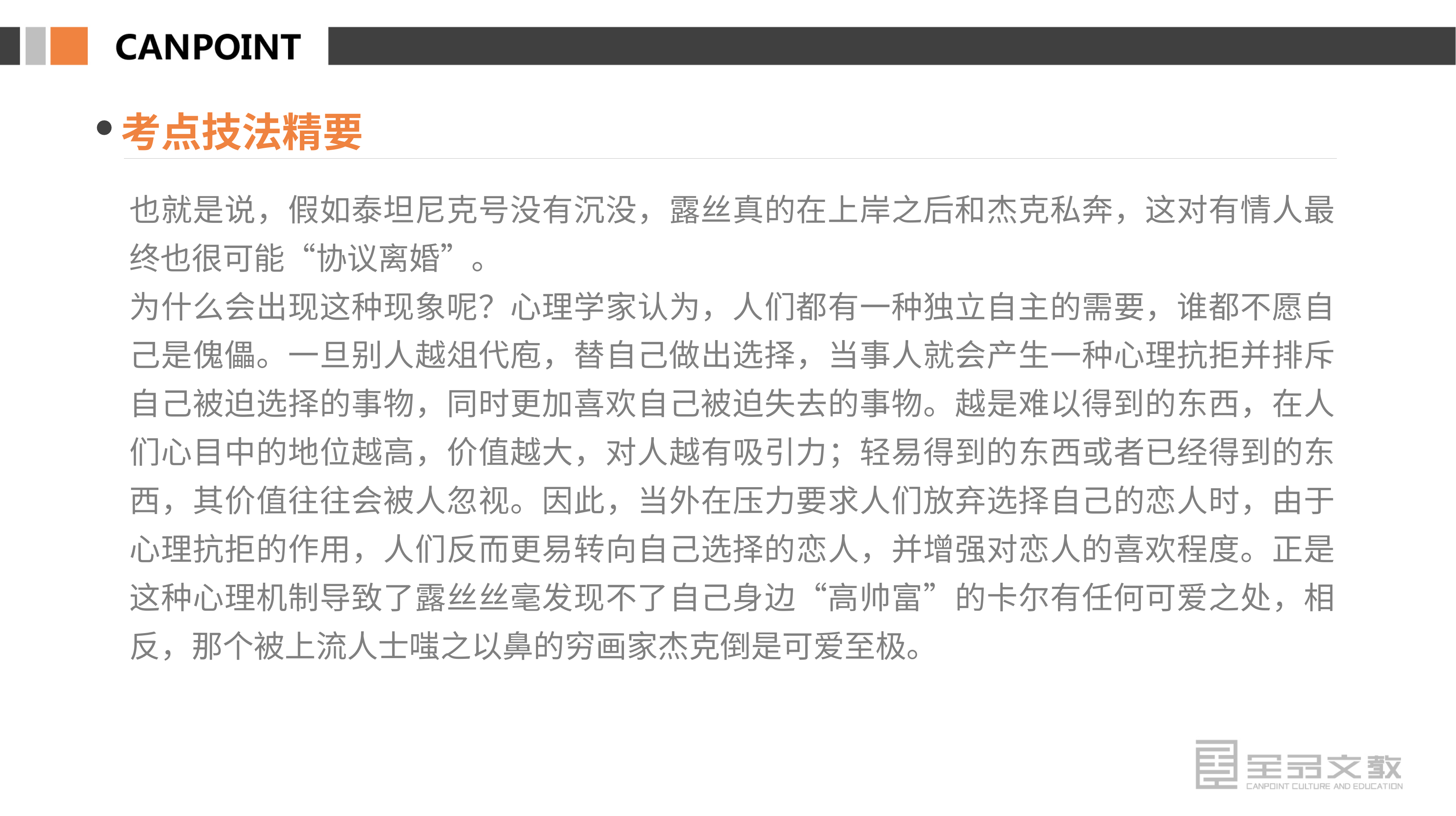

考点技法精要

也就是说，假如泰坦尼克号没有沉没，露丝真的在上岸之后和杰克私奔，这对有情人最终也很可能“协议离婚”。
为什么会出现这种现象呢？心理学家认为，人们都有一种独立自主的需要，谁都不愿自己是傀儡。一旦别人越俎代庖，替自己做出选择，当事人就会产生一种心理抗拒并排斥自己被迫选择的事物，同时更加喜欢自己被迫失去的事物。越是难以得到的东西，在人们心目中的地位越高，价值越大，对人越有吸引力；轻易得到的东西或者已经得到的东西，其价值往往会被人忽视。因此，当外在压力要求人们放弃选择自己的恋人时，由于心理抗拒的作用，人们反而更易转向自己选择的恋人，并增强对恋人的喜欢程度。正是这种心理机制导致了露丝丝毫发现不了自己身边“高帅富”的卡尔有任何可爱之处，相反，那个被上流人士嗤之以鼻的穷画家杰克倒是可爱至极。